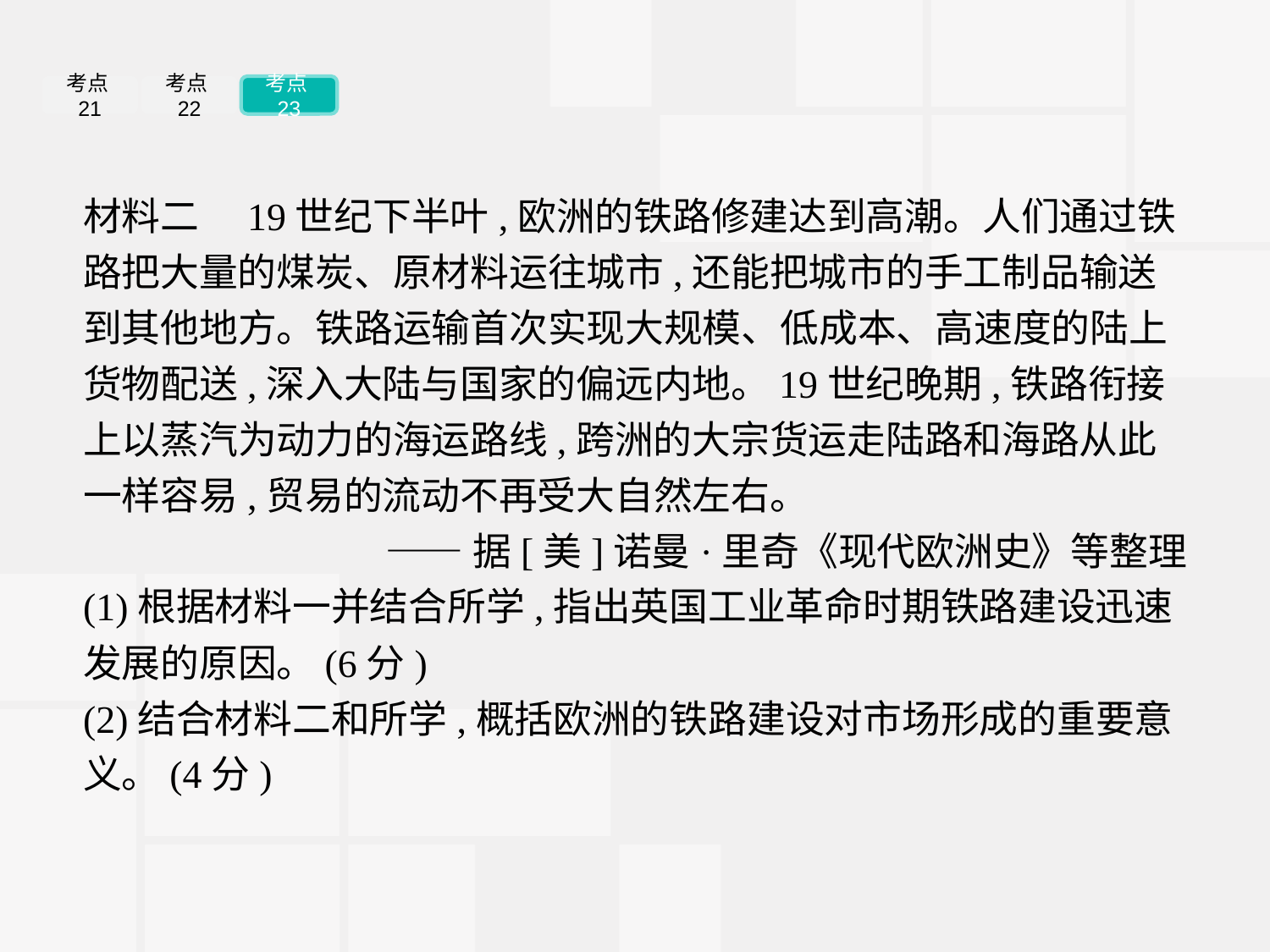

考点21
考点22
考点23
材料二　19世纪下半叶,欧洲的铁路修建达到高潮。人们通过铁路把大量的煤炭、原材料运往城市,还能把城市的手工制品输送到其他地方。铁路运输首次实现大规模、低成本、高速度的陆上货物配送,深入大陆与国家的偏远内地。19世纪晚期,铁路衔接上以蒸汽为动力的海运路线,跨洲的大宗货运走陆路和海路从此一样容易,贸易的流动不再受大自然左右。
——据[美]诺曼·里奇《现代欧洲史》等整理
(1)根据材料一并结合所学,指出英国工业革命时期铁路建设迅速发展的原因。(6分)
(2)结合材料二和所学,概括欧洲的铁路建设对市场形成的重要意义。(4分)